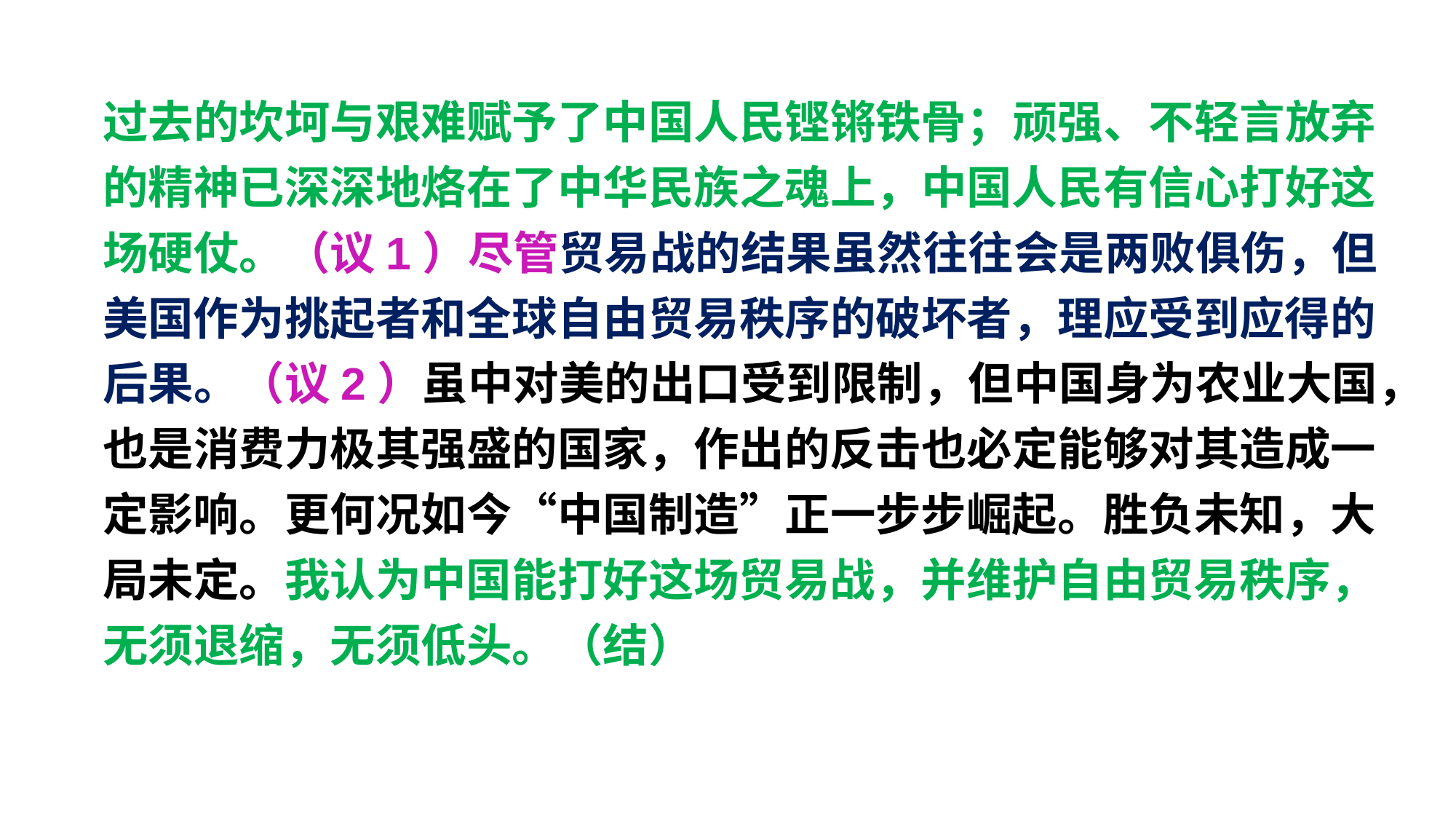

过去的坎坷与艰难赋予了中国人民铿锵铁骨；顽强、不轻言放弃的精神已深深地烙在了中华民族之魂上，中国人民有信心打好这场硬仗。（议1）尽管贸易战的结果虽然往往会是两败俱伤，但美国作为挑起者和全球自由贸易秩序的破坏者，理应受到应得的后果。（议2）虽中对美的出口受到限制，但中国身为农业大国，也是消费力极其强盛的国家，作出的反击也必定能够对其造成一定影响。更何况如今“中国制造”正一步步崛起。胜负未知，大局未定。我认为中国能打好这场贸易战，并维护自由贸易秩序，无须退缩，无须低头。（结）